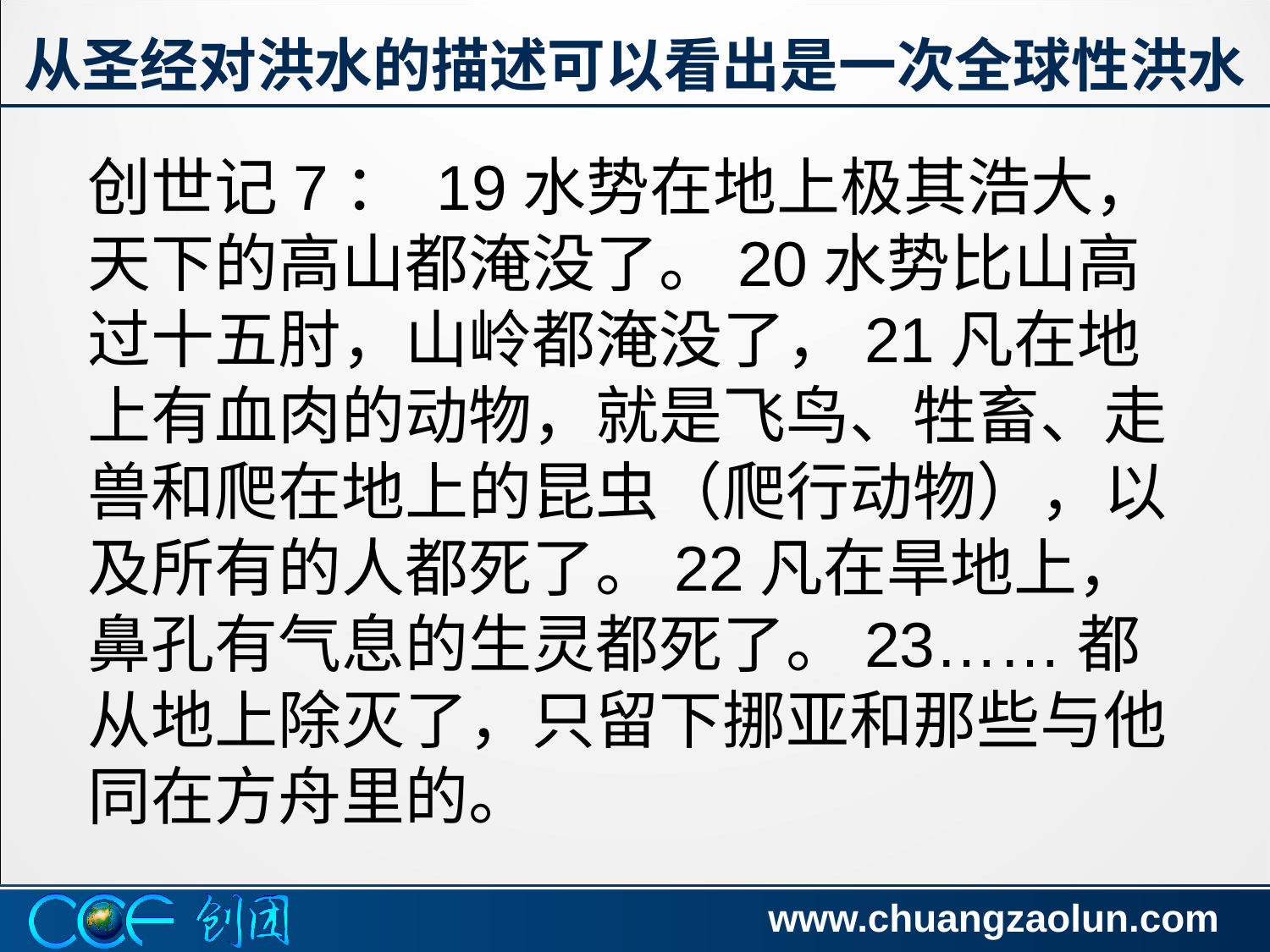

# 从圣经对洪水的描述可以看出是一次全球性洪水
创世记7： 19水势在地上极其浩大，天下的高山都淹没了。20水势比山高过十五肘，山岭都淹没了，21凡在地上有血肉的动物，就是飞鸟、牲畜、走兽和爬在地上的昆虫（爬行动物），以及所有的人都死了。22凡在旱地上，鼻孔有气息的生灵都死了。23……都从地上除灭了，只留下挪亚和那些与他同在方舟里的。